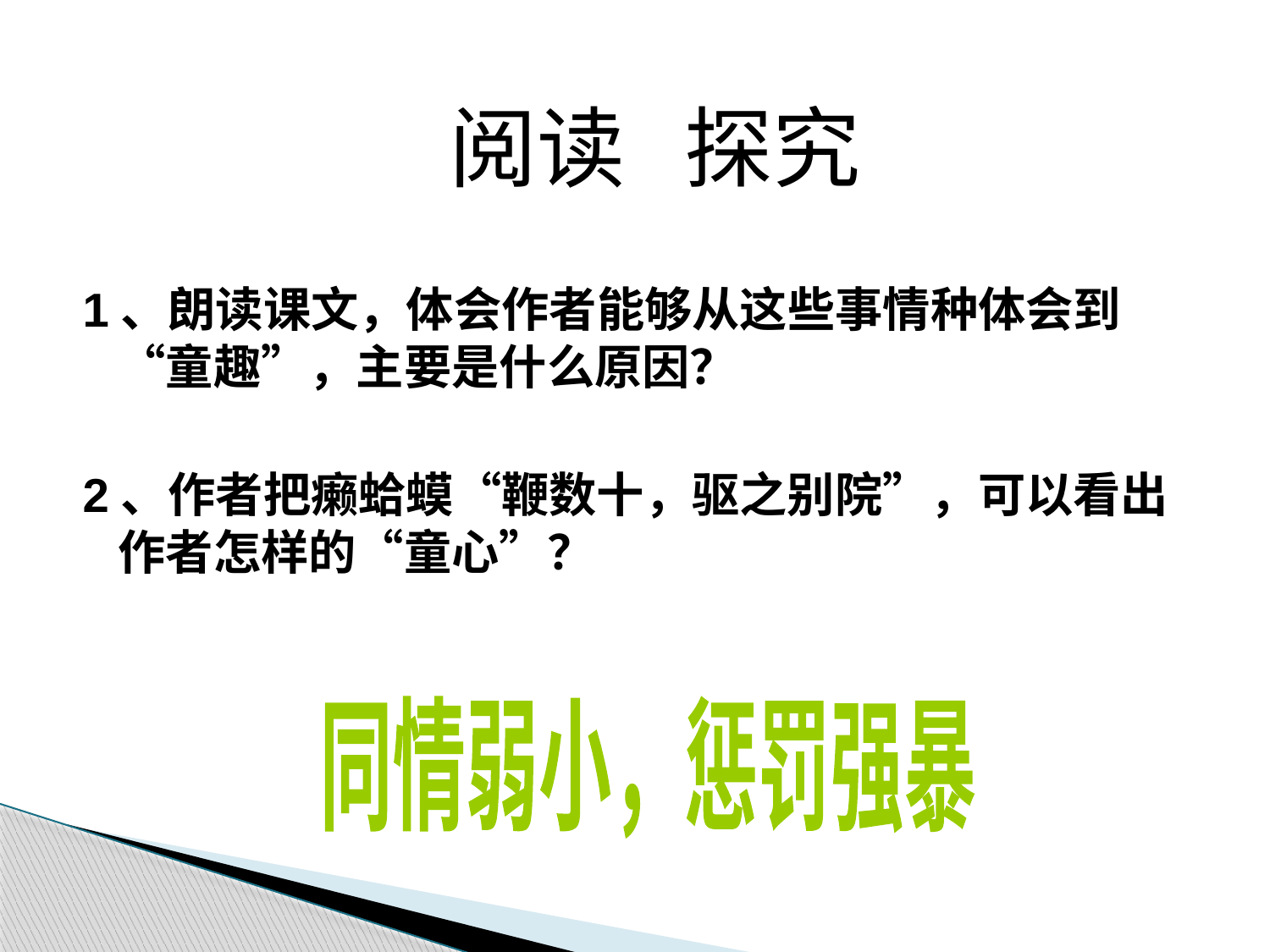

阅读   探究
1、朗读课文，体会作者能够从这些事情种体会到“童趣”，主要是什么原因？

2、作者把癞蛤蟆“鞭数十，驱之别院”，可以看出作者怎样的“童心”？
同情弱小，惩罚强暴